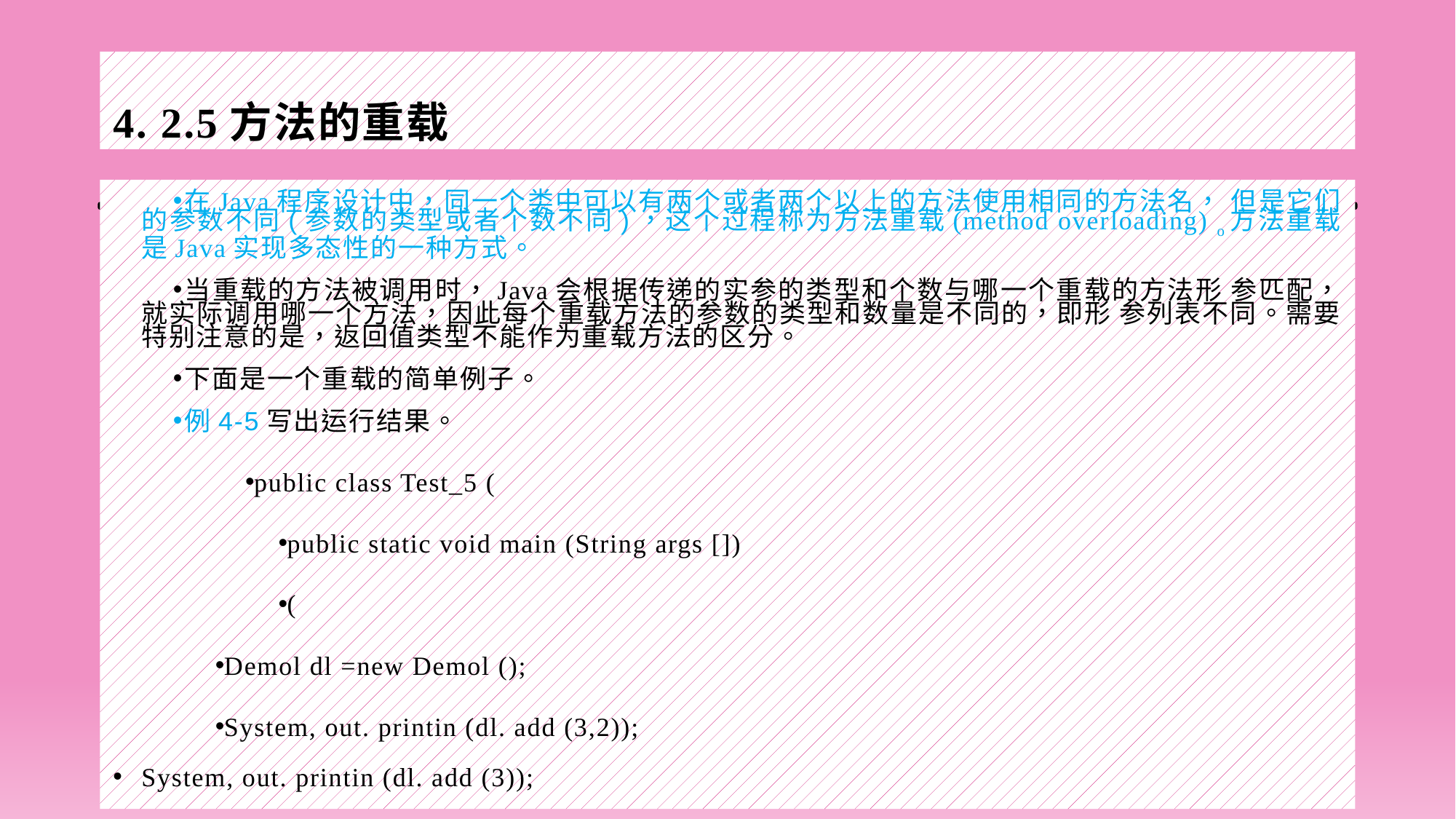

# 4. 2.5方法的重载
在Java程序设计中，同一个类中可以有两个或者两个以上的方法使用相同的方法名， 但是它们的参数不同(参数的类型或者个数不同)，这个过程称为方法重载(method over­loading) o方法重载是Java实现多态性的一种方式。
当重载的方法被调用时，Java会根据传递的实参的类型和个数与哪一个重载的方法形 参匹配，就实际调用哪一个方法，因此每个重载方法的参数的类型和数量是不同的，即形 参列表不同。需要特别注意的是，返回值类型不能作为重载方法的区分。
下面是一个重载的简单例子。
例4-5写出运行结果。
public class Test_5 (
public static void main (String args [])
(
Demol dl =new Demol ();
System, out. printin (dl. add (3,2));
System, out. printin (dl. add (3));